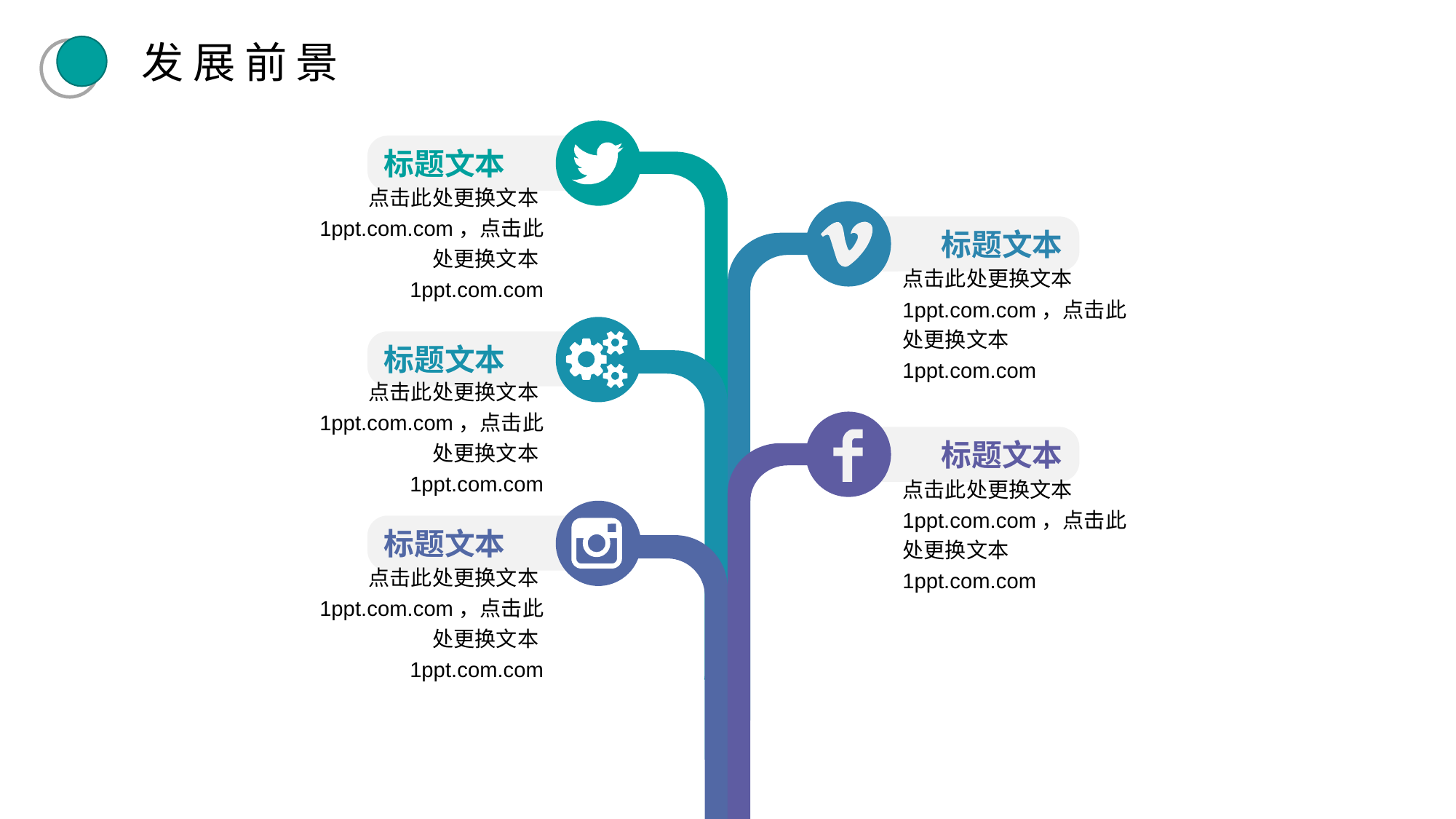

发展前景

标题文本

点击此处更换文本1ppt.com.com，点击此处更换文本1ppt.com.com

标题文本
点击此处更换文本1ppt.com.com，点击此处更换文本1ppt.com.com

标题文本
点击此处更换文本1ppt.com.com，点击此处更换文本1ppt.com.com

标题文本

点击此处更换文本1ppt.com.com，点击此处更换文本1ppt.com.com

标题文本

点击此处更换文本1ppt.com.com，点击此处更换文本1ppt.com.com